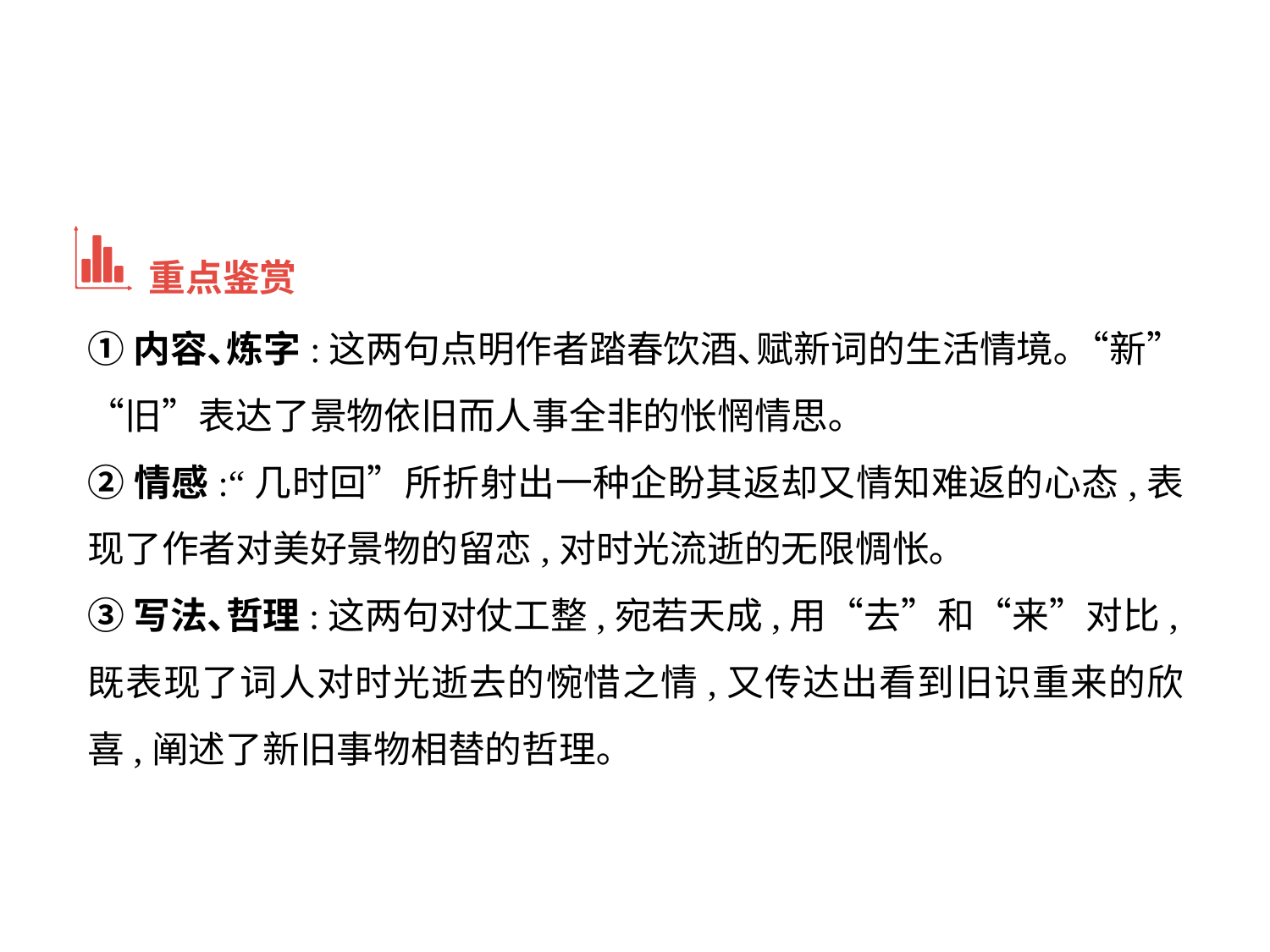

重点鉴赏
①内容､炼字:这两句点明作者踏春饮酒､赋新词的生活情境｡“新”“旧”表达了景物依旧而人事全非的怅惘情思｡
②情感:“几时回”所折射出一种企盼其返却又情知难返的心态,表现了作者对美好景物的留恋,对时光流逝的无限惆怅｡
③写法､哲理:这两句对仗工整,宛若天成,用“去”和“来”对比,既表现了词人对时光逝去的惋惜之情,又传达出看到旧识重来的欣喜,阐述了新旧事物相替的哲理｡